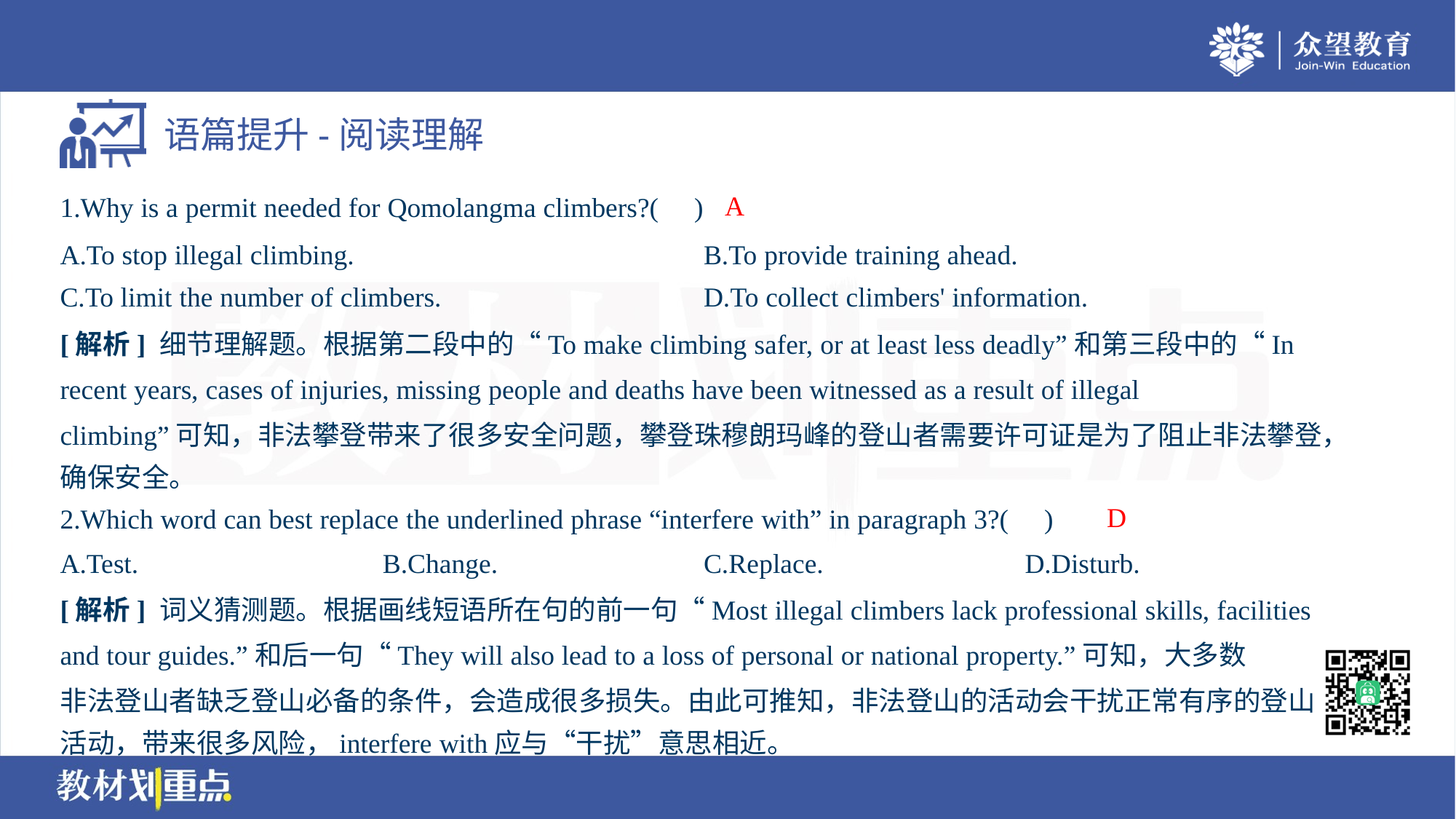

A
1.Why is a permit needed for Qomolangma climbers?(     )
A.To stop illegal climbing.	B.To provide training ahead.
C.To limit the number of climbers.	D.To collect climbers' information.
[解析] 细节理解题。根据第二段中的“To make climbing safer, or at least less deadly”和第三段中的“In
recent years, cases of injuries, missing people and deaths have been witnessed as a result of illegal
climbing”可知，非法攀登带来了很多安全问题，攀登珠穆朗玛峰的登山者需要许可证是为了阻止非法攀登，
确保安全。
D
2.Which word can best replace the underlined phrase “interfere with” in paragraph 3?(     )
A.Test.	B.Change.	C.Replace.	D.Disturb.
[解析] 词义猜测题。根据画线短语所在句的前一句“Most illegal climbers lack professional skills, facilities
and tour guides.”和后一句“They will also lead to a loss of personal or national property.”可知，大多数
非法登山者缺乏登山必备的条件，会造成很多损失。由此可推知，非法登山的活动会干扰正常有序的登山
活动，带来很多风险，interfere with应与“干扰”意思相近。